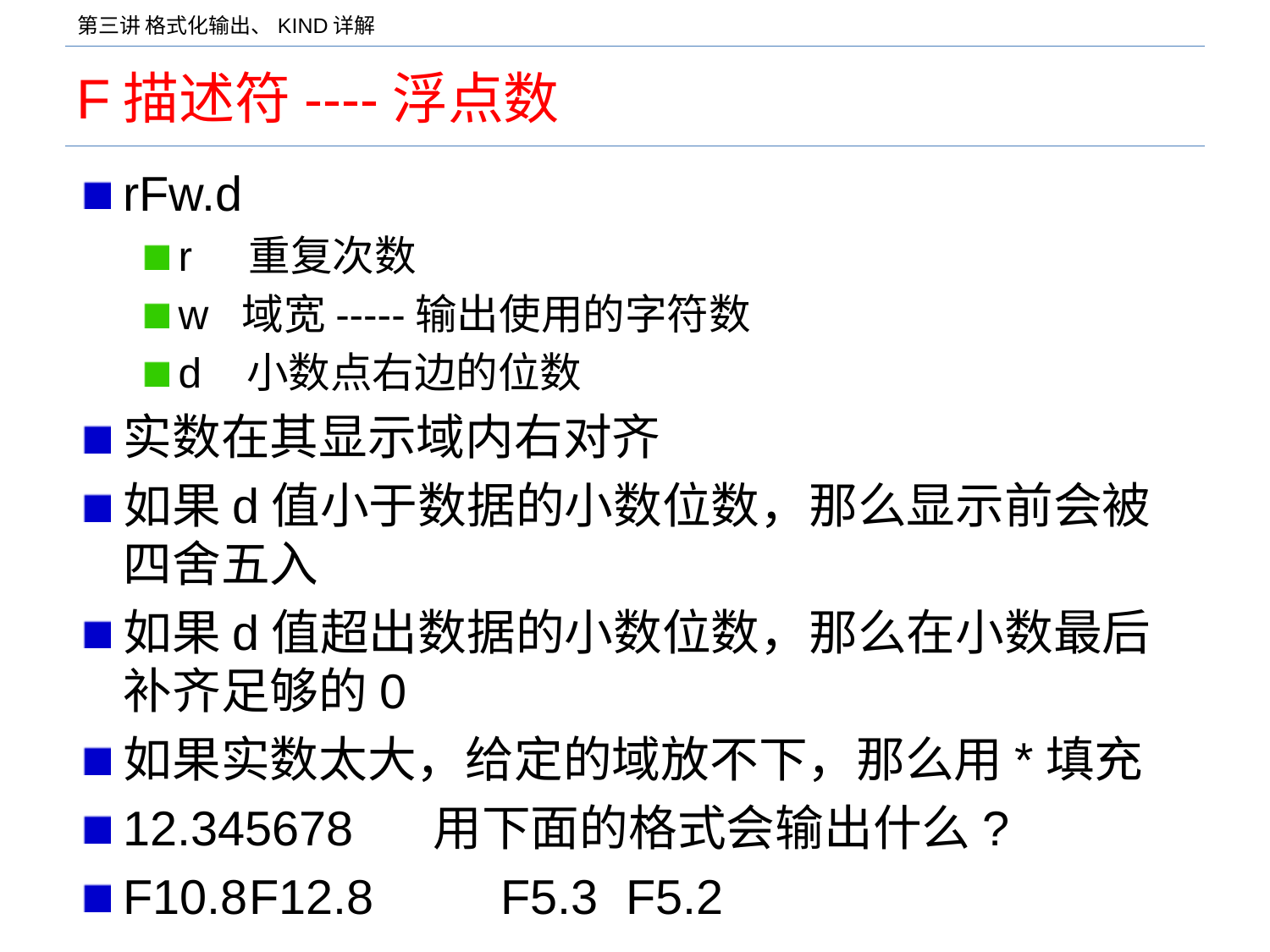

# F描述符----浮点数
rFw.d
r    重复次数
w  域宽-----输出使用的字符数
d   小数点右边的位数
实数在其显示域内右对齐
如果d值小于数据的小数位数，那么显示前会被四舍五入
如果d值超出数据的小数位数，那么在小数最后补齐足够的0
如果实数太大，给定的域放不下，那么用*填充
12.345678     用下面的格式会输出什么?
F10.8	F12.8  	F5.3	F5.2